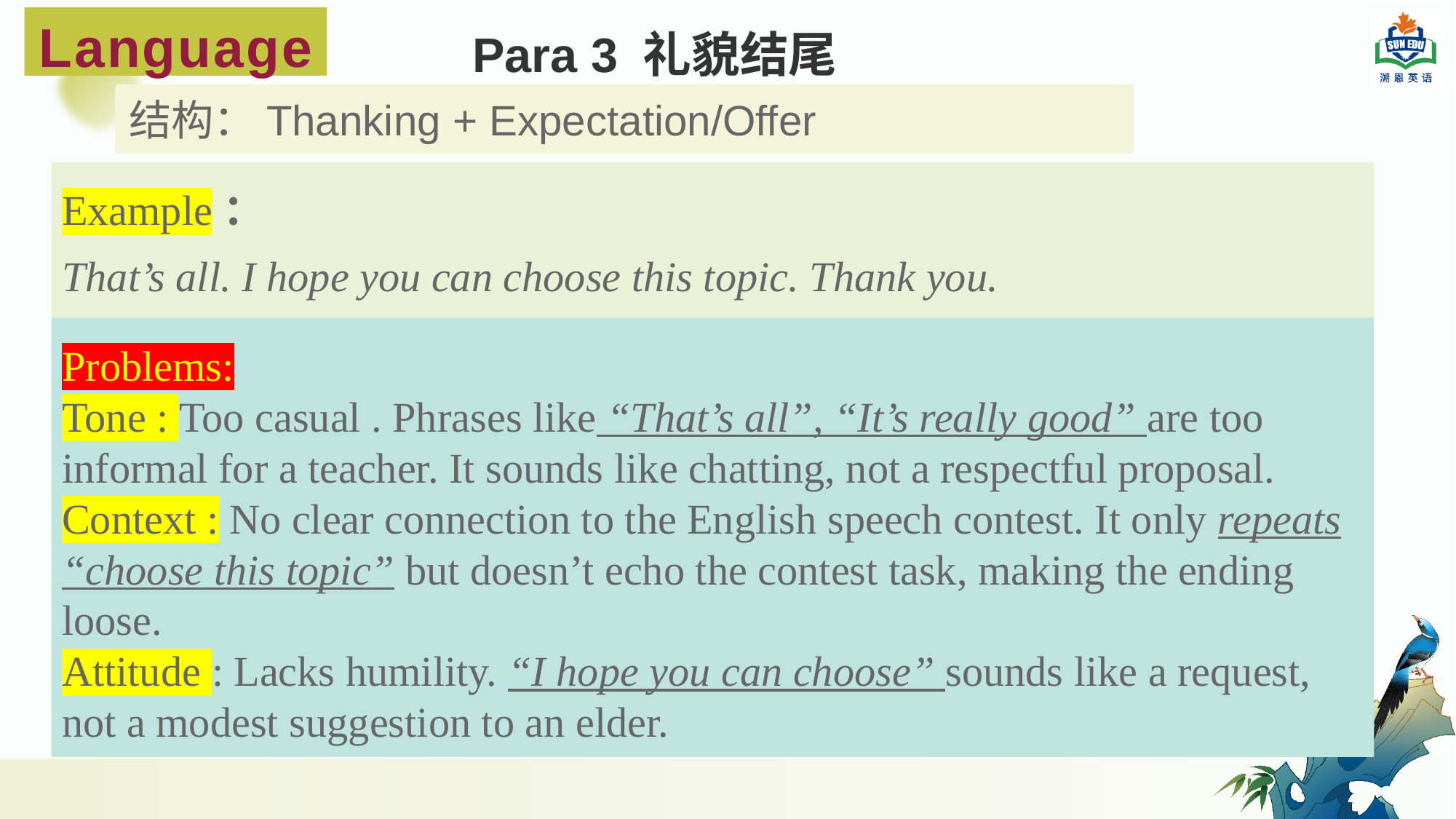

Language
Para 3 礼貌结尾
结构：Thanking + Expectation/Offer
Example：
That’s all. I hope you can choose this topic. Thank you.

Problems:
Tone : Too casual . Phrases like “That’s all”, “It’s really good” are too informal for a teacher. It sounds like chatting, not a respectful proposal.
Context : No clear connection to the English speech contest. It only repeats “choose this topic” but doesn’t echo the contest task, making the ending loose.
Attitude : Lacks humility. “I hope you can choose” sounds like a request, not a modest suggestion to an elder.